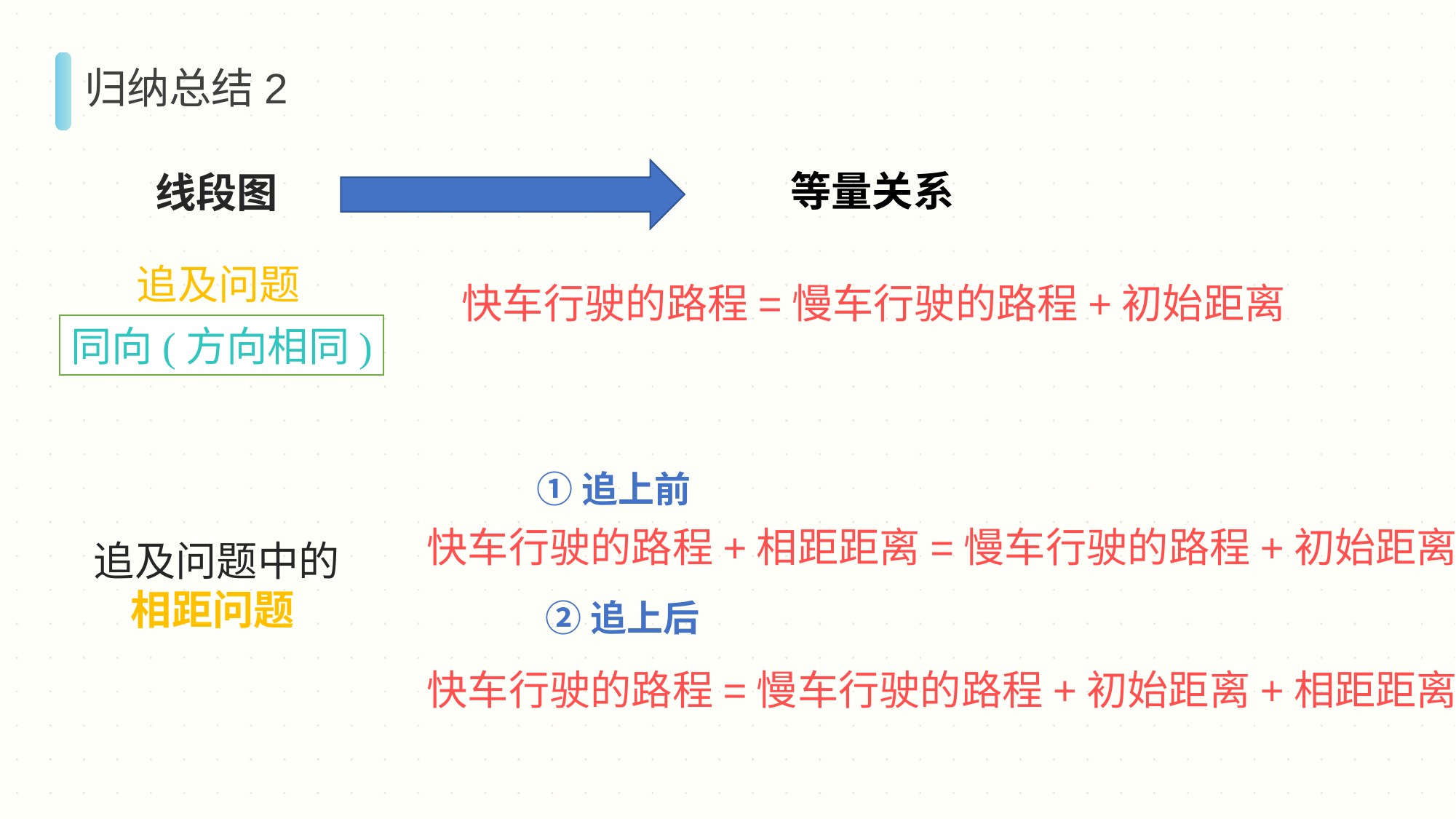

归纳总结2

等量关系
线段图
追及问题
快车行驶的路程=慢车行驶的路程+初始距离
同向(方向相同)
①追上前
快车行驶的路程+相距距离=慢车行驶的路程+初始距离
追及问题中的
   相距问题
②追上后
快车行驶的路程=慢车行驶的路程+初始距离+相距距离